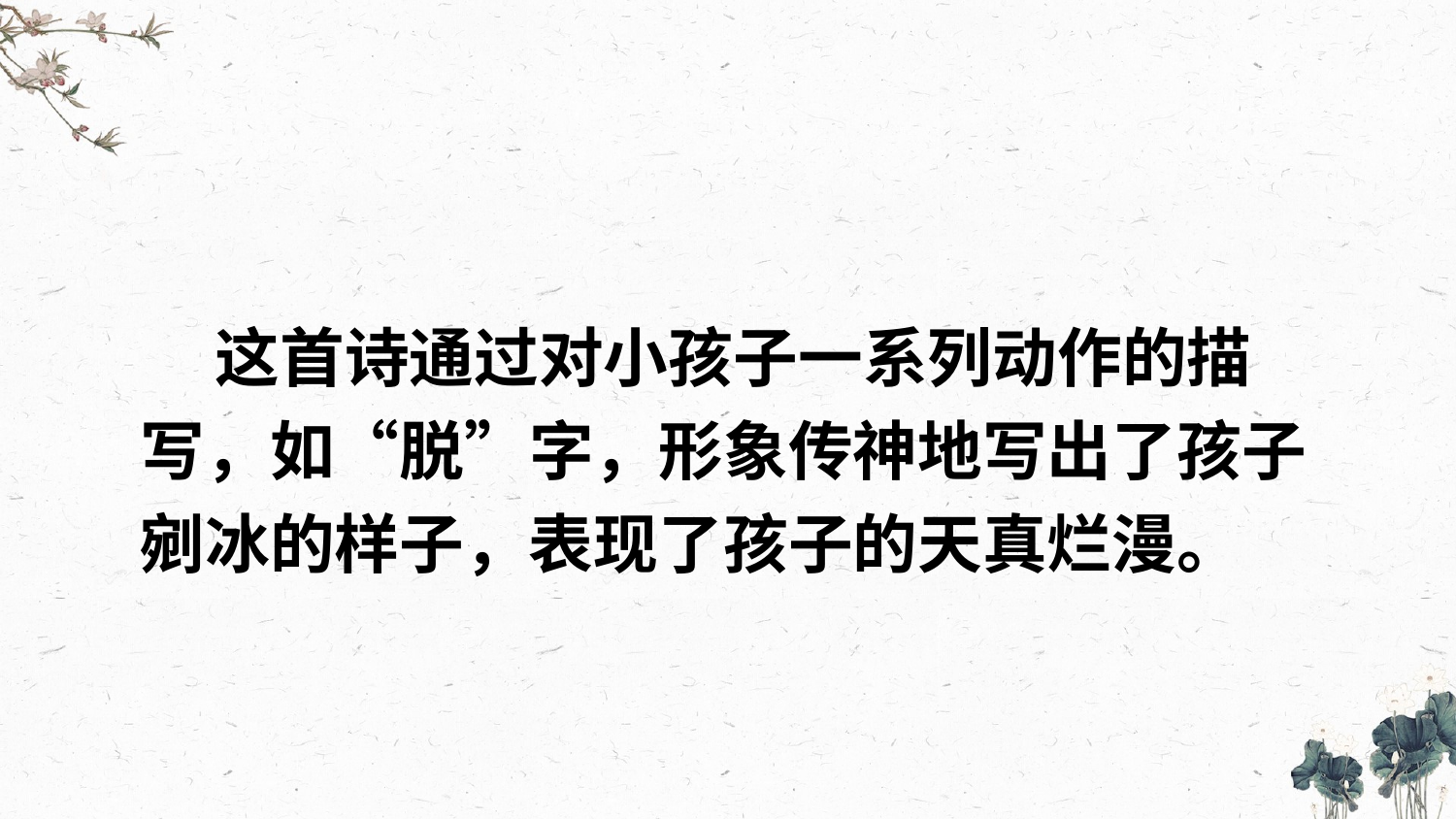

这首诗通过对小孩子一系列动作的描写，如“脱”字，形象传神地写出了孩子剜冰的样子，表现了孩子的天真烂漫。